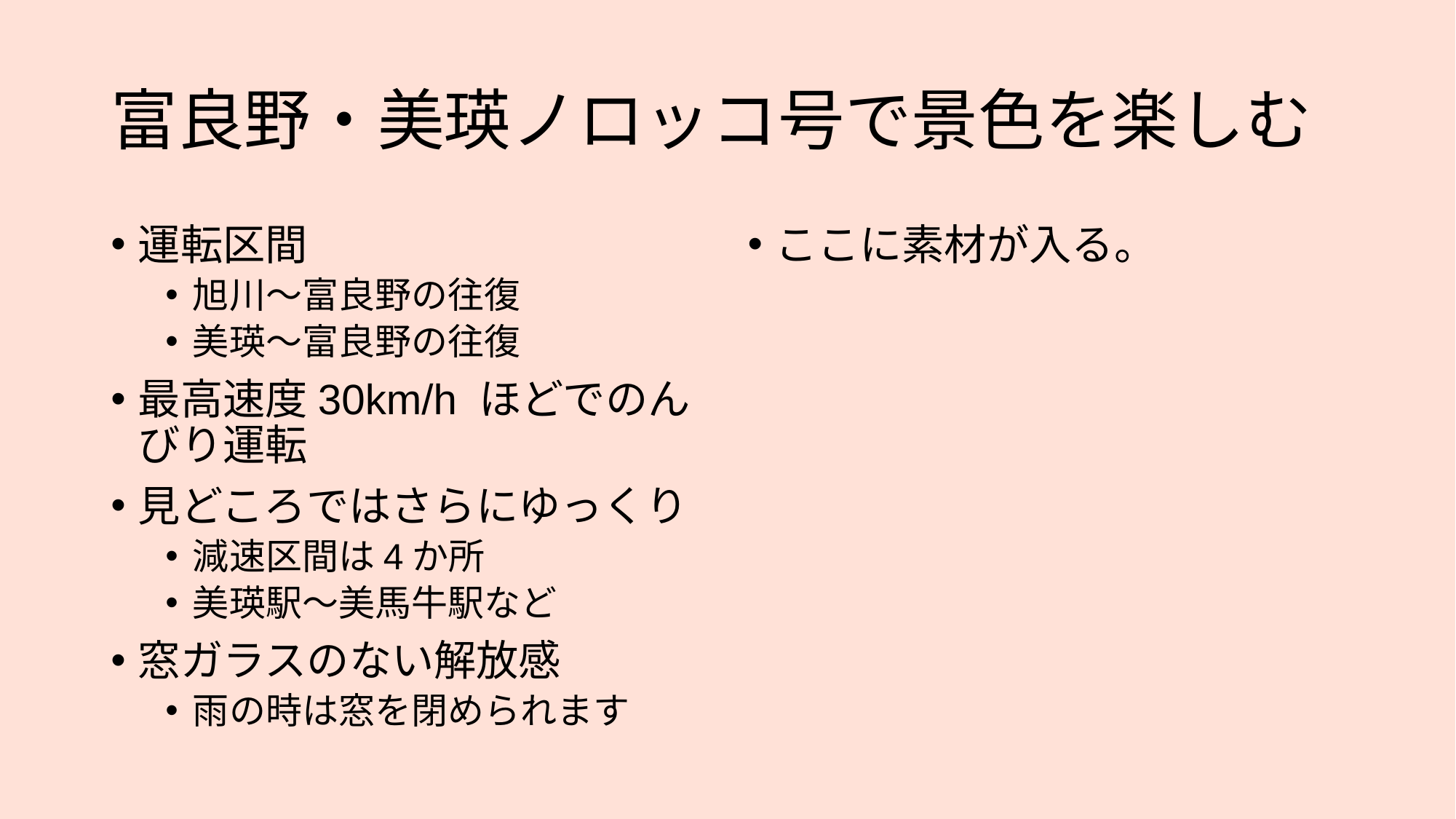

# 富良野・美瑛ノロッコ号で景色を楽しむ
運転区間
旭川～富良野の往復
美瑛～富良野の往復
最高速度30km/h ほどでのんびり運転
見どころではさらにゆっくり
減速区間は4か所
美瑛駅～美馬牛駅など
窓ガラスのない解放感
雨の時は窓を閉められます
ここに素材が入る。